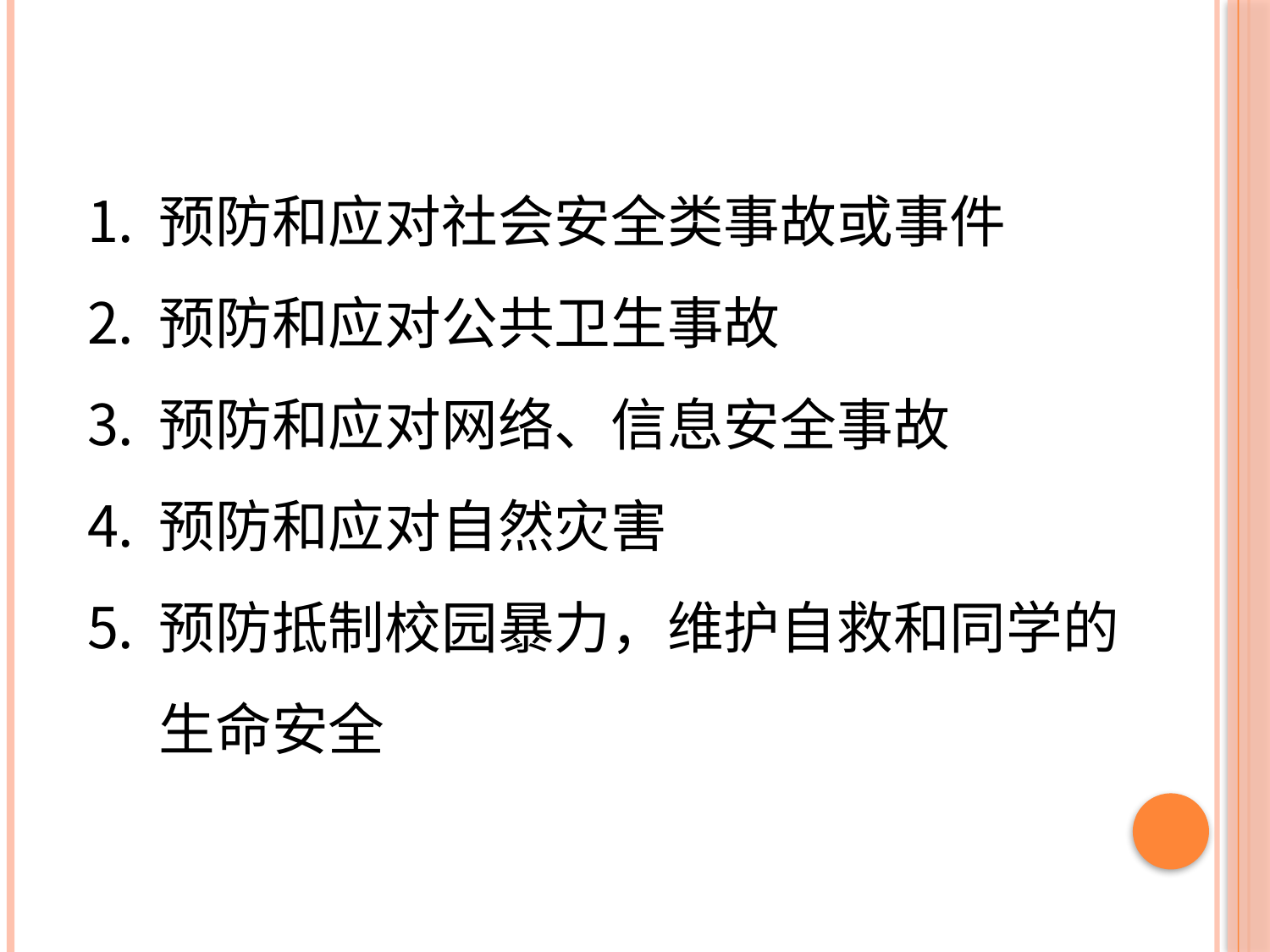

预防和应对社会安全类事故或事件
预防和应对公共卫生事故
预防和应对网络、信息安全事故
预防和应对自然灾害
预防抵制校园暴力，维护自救和同学的生命安全